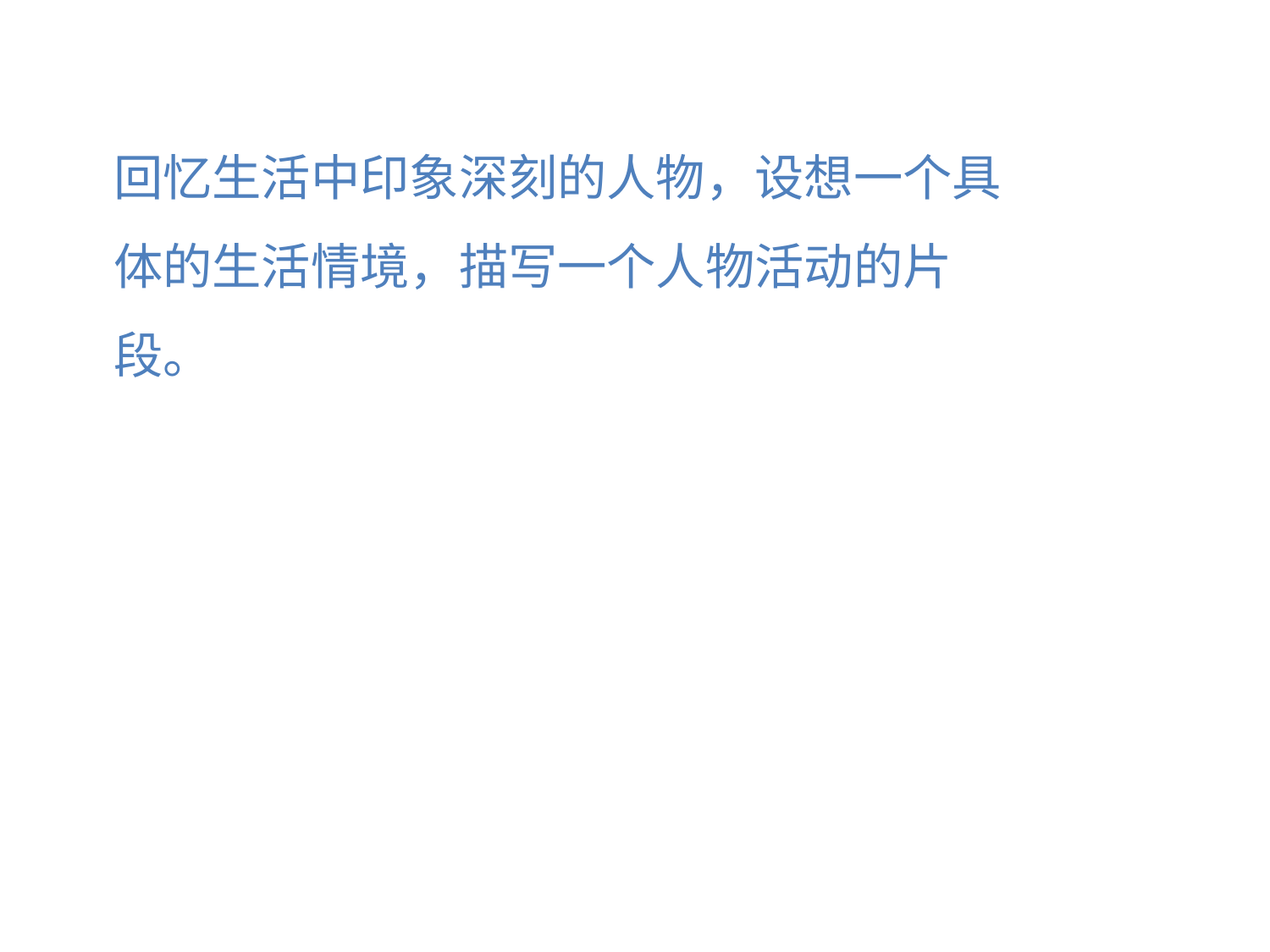

回忆生活中印象深刻的人物，设想一个具体的生活情境，描写一个人物活动的片段。